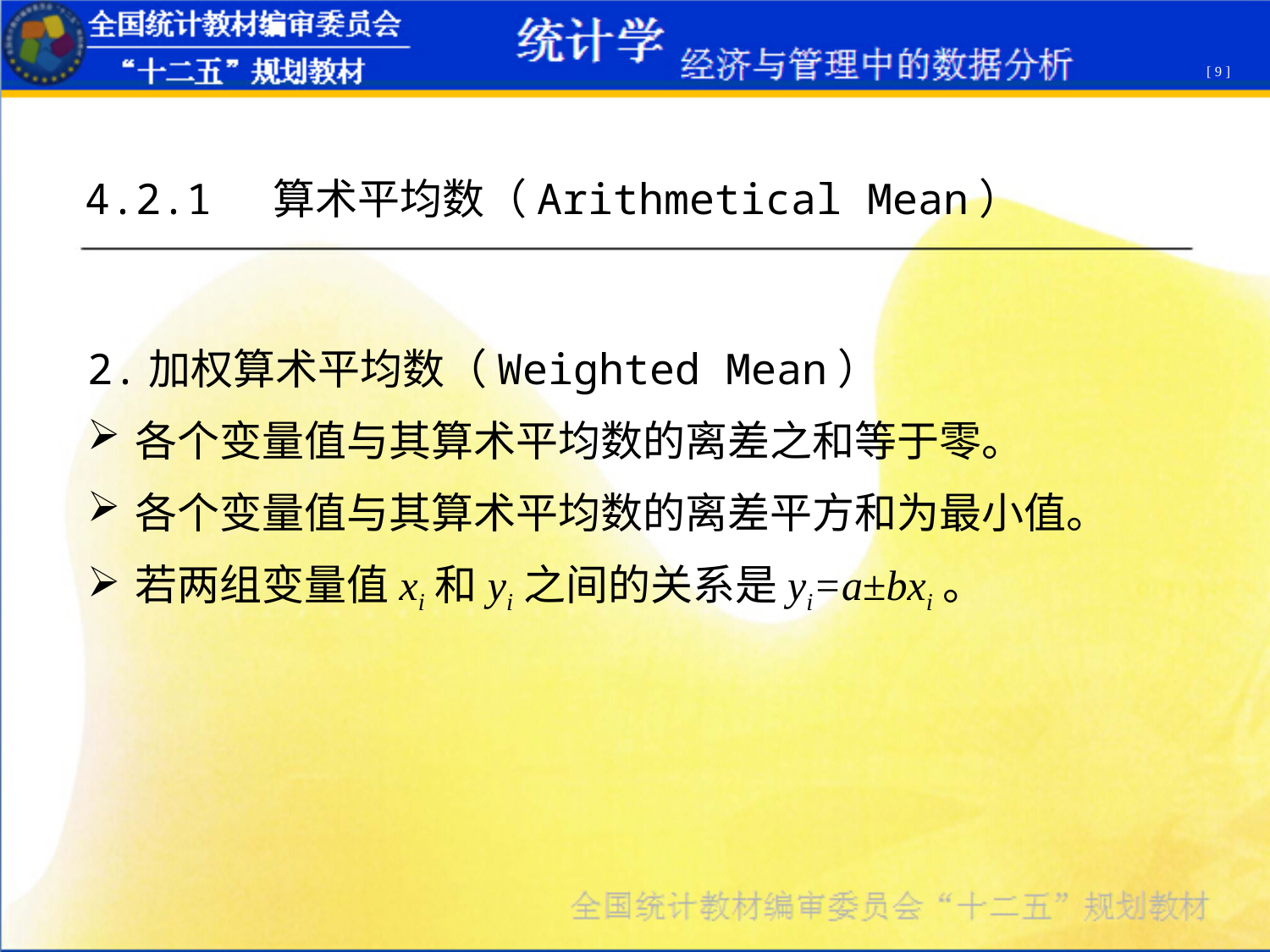

[ 9 ]
4.2.1  算术平均数（Arithmetical Mean）
2.加权算术平均数（Weighted Mean）
各个变量值与其算术平均数的离差之和等于零。
各个变量值与其算术平均数的离差平方和为最小值。
若两组变量值xi和yi之间的关系是yi=a±bxi。